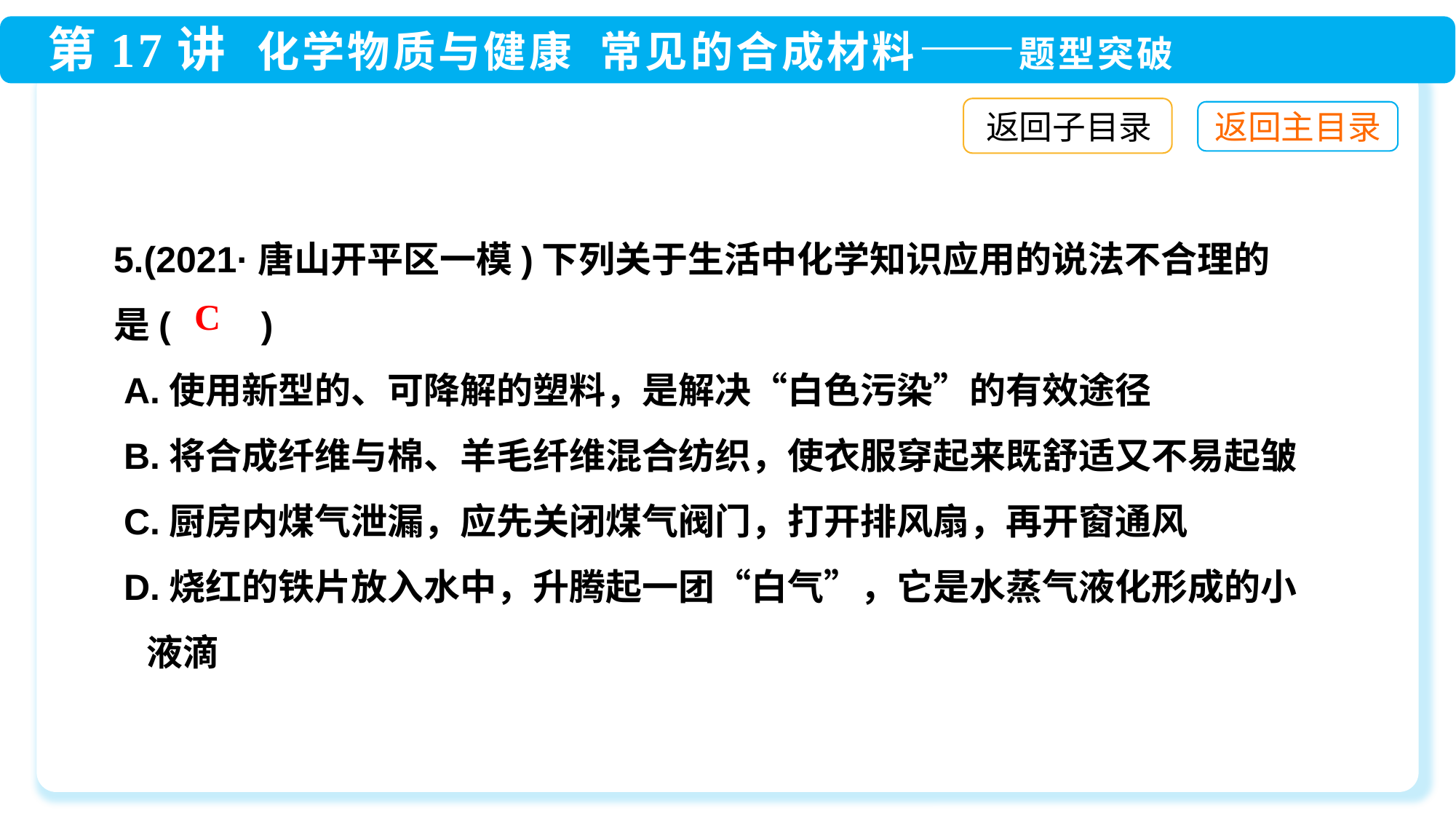

返回子目录
5.(2021·唐山开平区一模)下列关于生活中化学知识应用的说法不合理的
是(　　)
 A.使用新型的、可降解的塑料，是解决“白色污染”的有效途径
 B.将合成纤维与棉、羊毛纤维混合纺织，使衣服穿起来既舒适又不易起皱
 C.厨房内煤气泄漏，应先关闭煤气阀门，打开排风扇，再开窗通风
 D.烧红的铁片放入水中，升腾起一团“白气”，它是水蒸气液化形成的小
   液滴
C